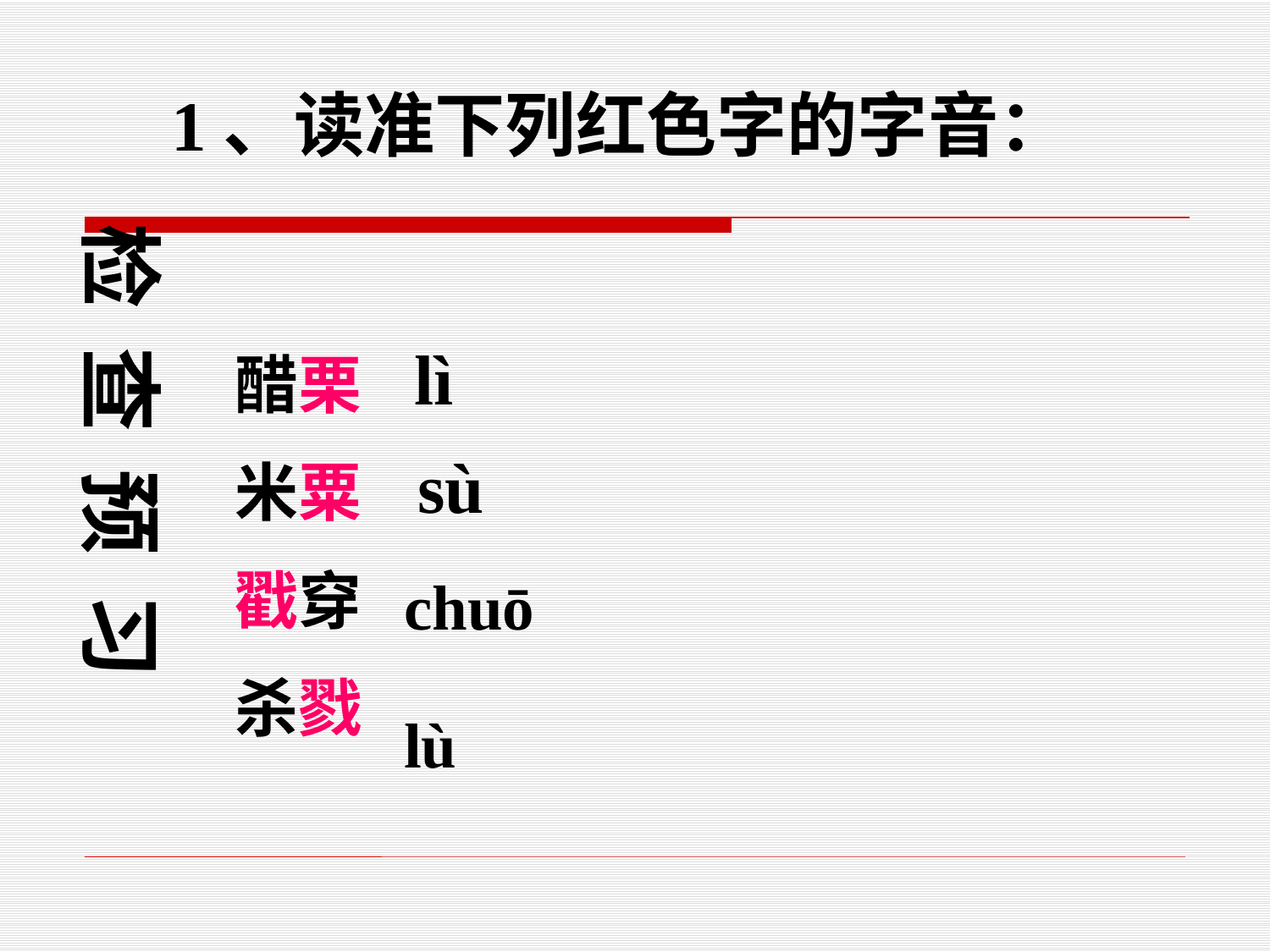

1、读准下列红色字的字音：
检  查  预  习
lì
醋栗
米粟
戳穿
杀戮
sù
chuō
lù